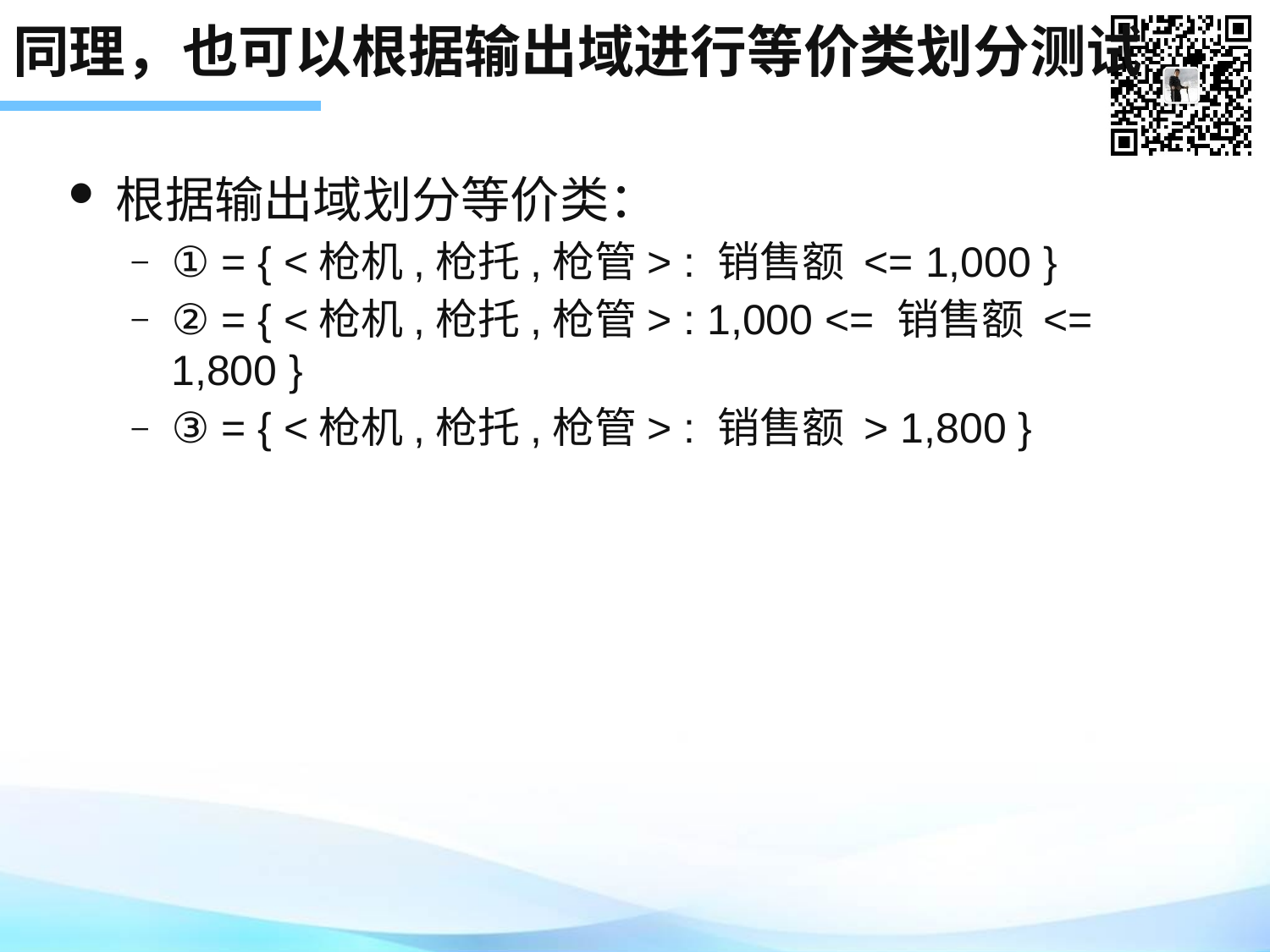

# 同理，也可以根据输出域进行等价类划分测试
根据输出域划分等价类：
① = { <枪机,枪托,枪管> : 销售额 <= 1,000 }
② = { <枪机,枪托,枪管> : 1,000 <= 销售额 <= 1,800 }
③ = { <枪机,枪托,枪管> : 销售额 > 1,800 }